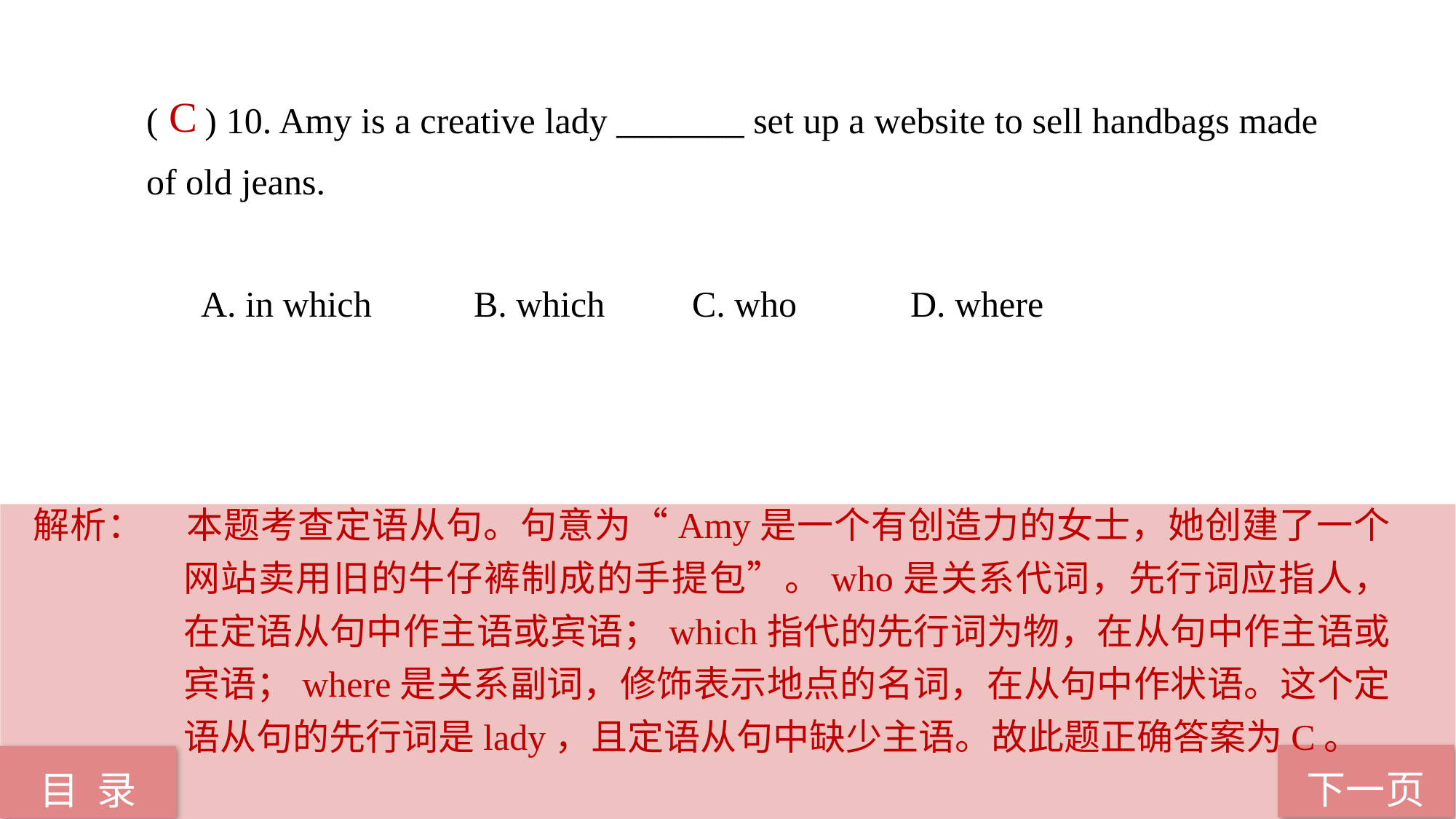

(     ) 10. Amy is a creative lady _______ set up a website to sell handbags made 	of old jeans.

A. in which 	B. which 	C. who 	D. where
  C
解析：	本题考查定语从句。句意为“Amy是一个有创造力的女士，她创建了一个网站卖用旧的牛仔裤制成的手提包”。who是关系代词，先行词应指人，在定语从句中作主语或宾语；which指代的先行词为物，在从句中作主语或宾语；where是关系副词，修饰表示地点的名词，在从句中作状语。这个定语从句的先行词是lady，且定语从句中缺少主语。故此题正确答案为C。